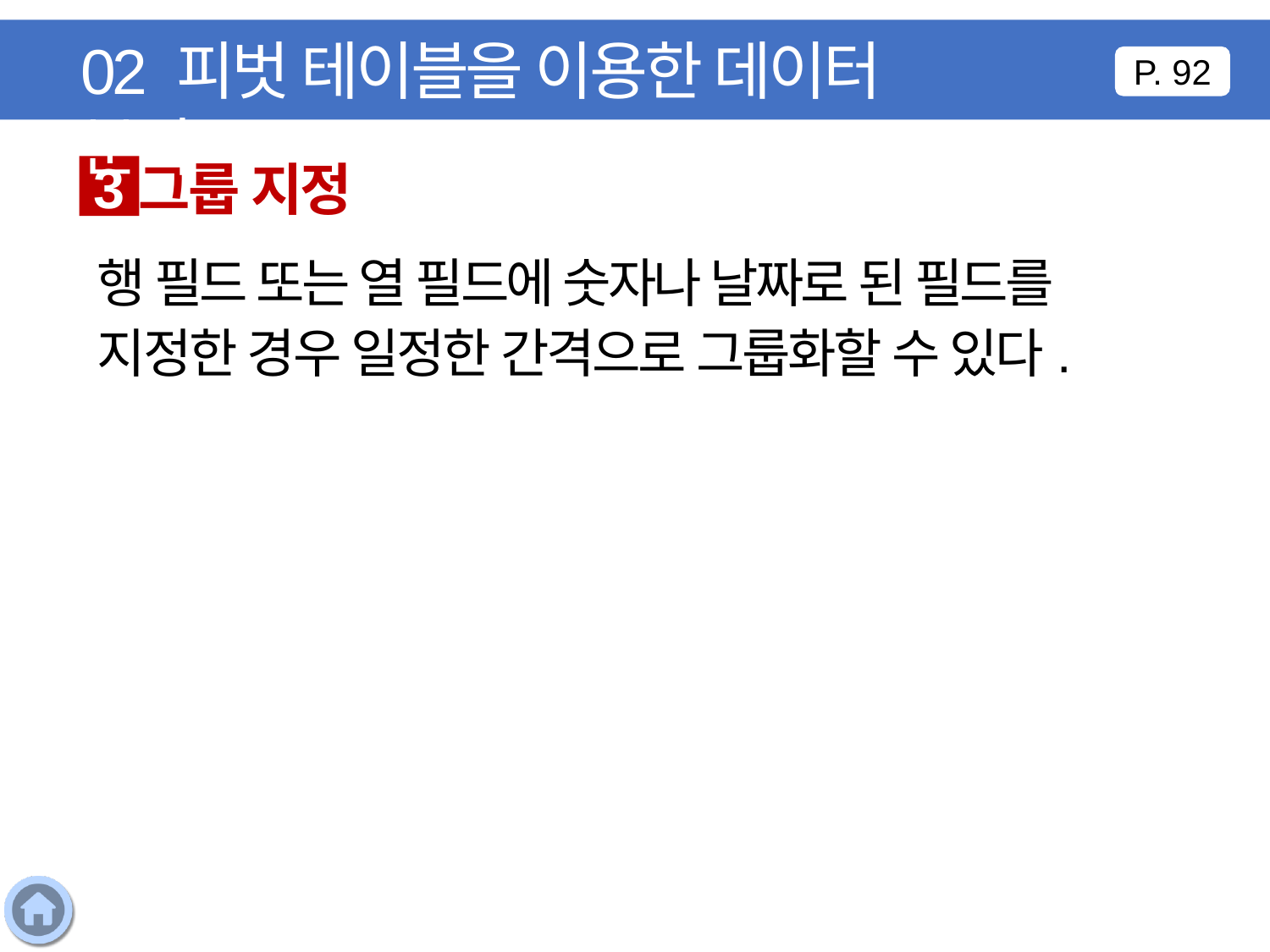

02 피벗 테이블을 이용한 데이터 분석
P. 92
그룹 지정
3
행 필드 또는 열 필드에 숫자나 날짜로 된 필드를 지정한 경우 일정한 간격으로 그룹화할 수 있다.